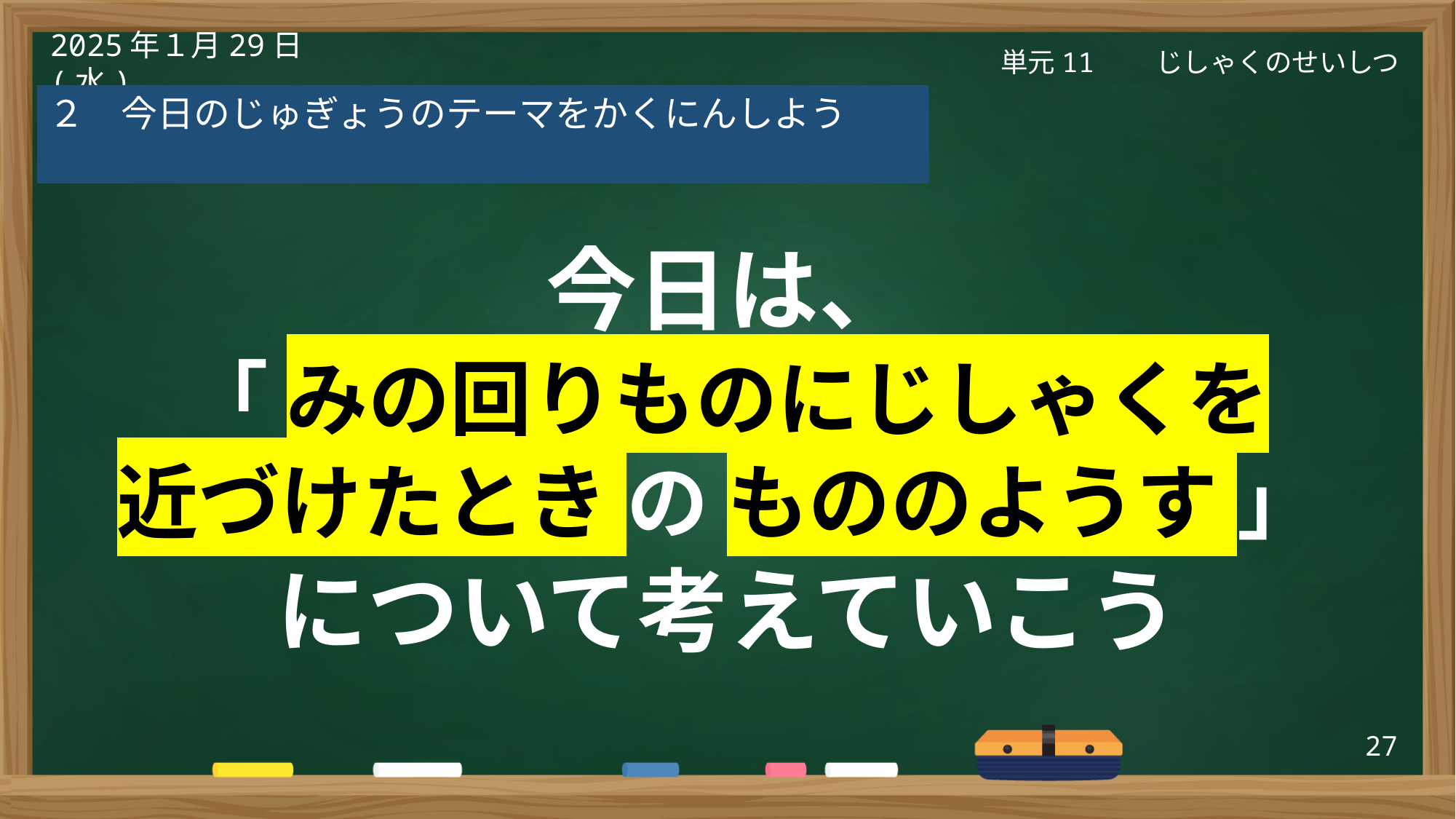

単元11　　じしゃくのせいしつ
2025年１月29日(水)
２　今日のじゅぎょうのテーマをかくにんしよう
今日は、
「 みの回りものにじしゃくを
近づけたとき の もののようす 」
について考えていこう
27